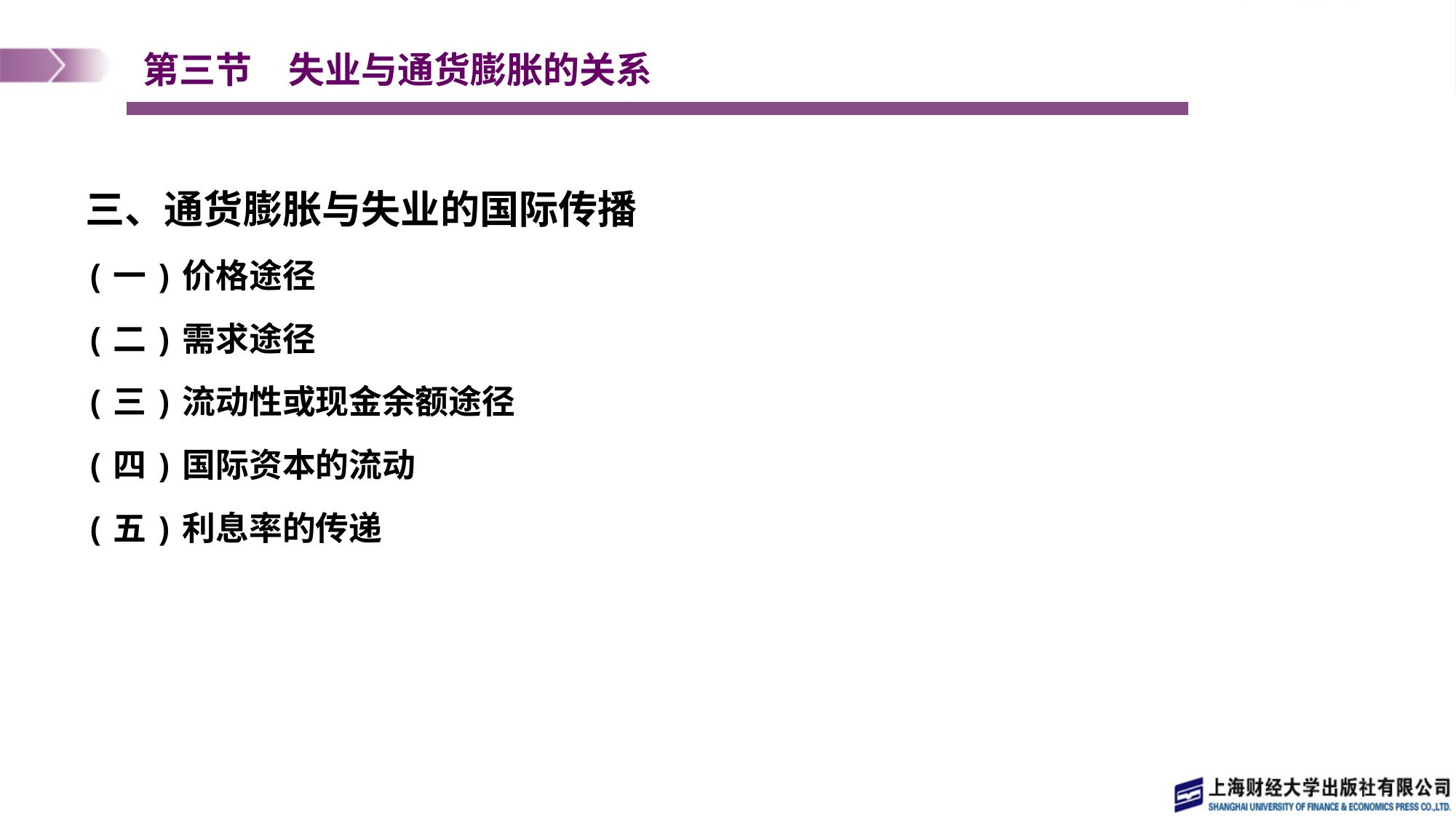

# 第三节　失业与通货膨胀的关系
三、通货膨胀与失业的国际传播
(一)价格途径
(二)需求途径
(三)流动性或现金余额途径
(四)国际资本的流动
(五)利息率的传递